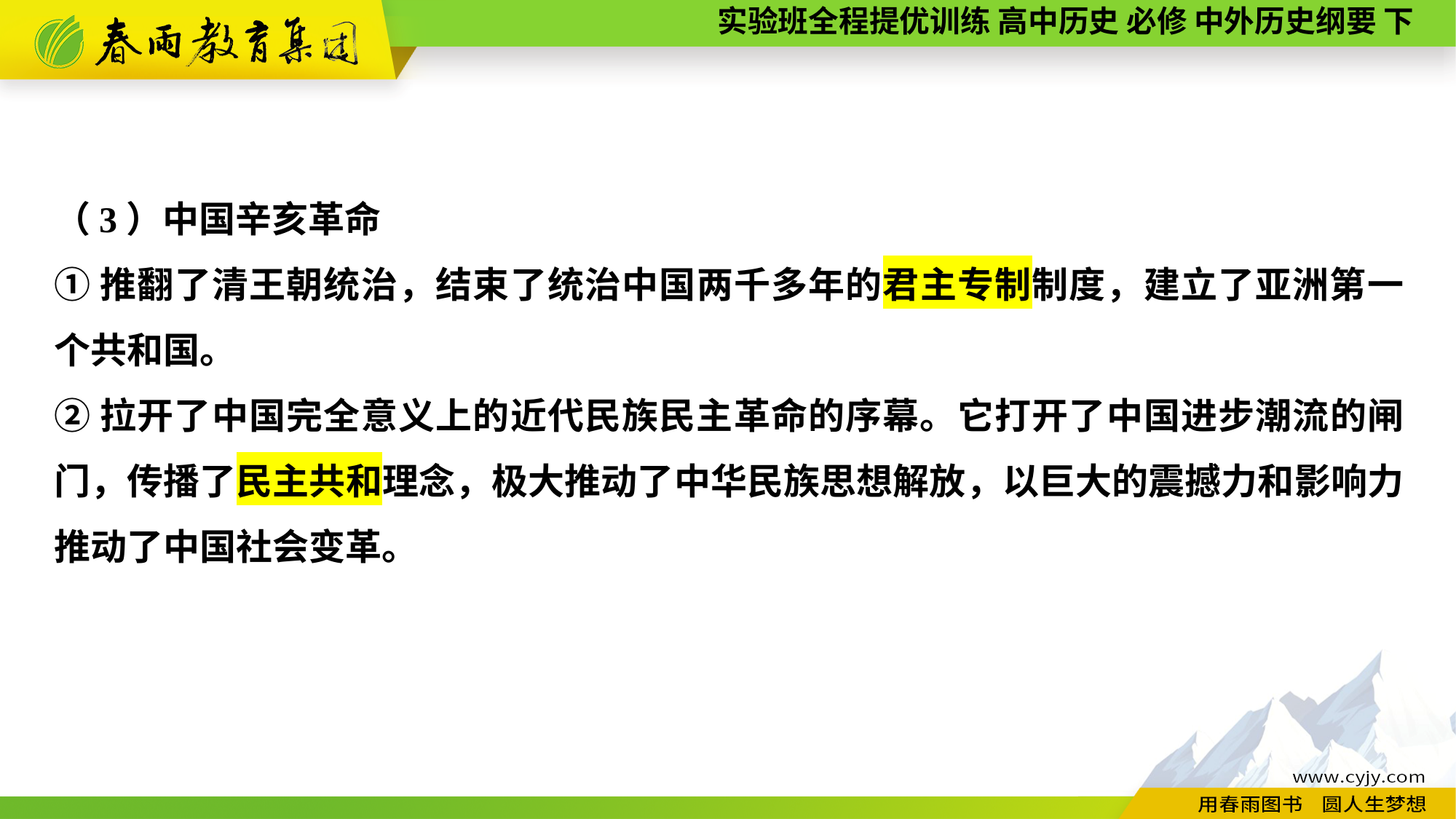

（3）中国辛亥革命
①推翻了清王朝统治，结束了统治中国两千多年的君主专制制度，建立了亚洲第一个共和国。
②拉开了中国完全意义上的近代民族民主革命的序幕。它打开了中国进步潮流的闸门，传播了民主共和理念，极大推动了中华民族思想解放，以巨大的震撼力和影响力推动了中国社会变革。